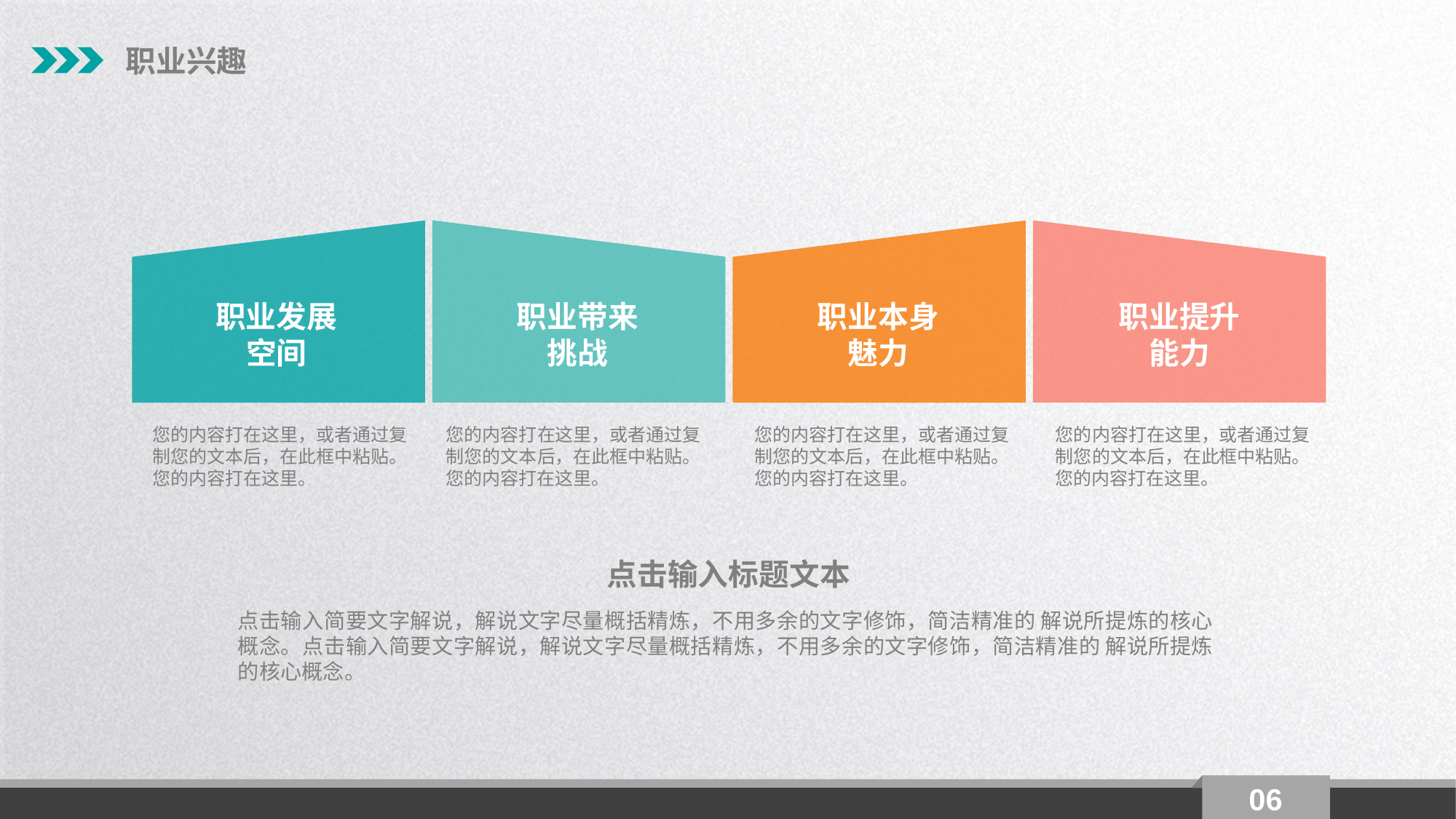

职业兴趣

职业发展
空间
职业带来
挑战
职业本身
魅力
职业提升
能力

您的内容打在这里，或者通过复制您的文本后，在此框中粘贴。您的内容打在这里。

您的内容打在这里，或者通过复制您的文本后，在此框中粘贴。您的内容打在这里。

您的内容打在这里，或者通过复制您的文本后，在此框中粘贴。您的内容打在这里。

您的内容打在这里，或者通过复制您的文本后，在此框中粘贴。您的内容打在这里。
点击输入标题文本
点击输入简要文字解说，解说文字尽量概括精炼，不用多余的文字修饰，简洁精准的 解说所提炼的核心概念。点击输入简要文字解说，解说文字尽量概括精炼，不用多余的文字修饰，简洁精准的 解说所提炼的核心概念。

06